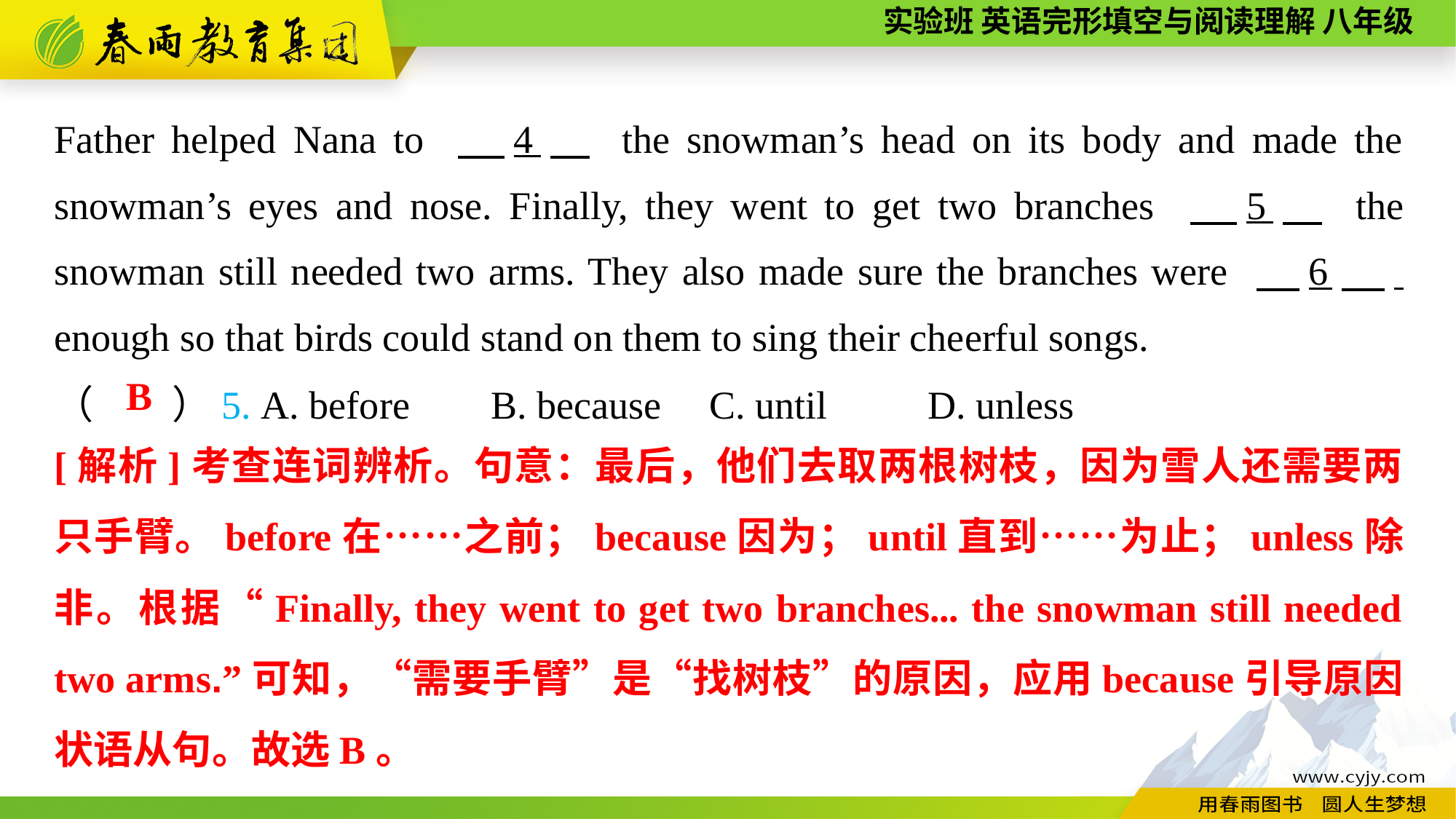

Father helped Nana to 　4　 the snowman’s head on its body and made the snowman’s eyes and nose. Finally, they went to get two branches 　5　 the snowman still needed two arms. They also made sure the branches were 　6　. enough so that birds could stand on them to sing their cheerful songs.
（　　）5. A. before	B. because	C. until	D. unless
B
[解析]考查连词辨析。句意：最后，他们去取两根树枝，因为雪人还需要两只手臂。before在……之前；because因为；until直到……为止；unless除非。根据“Finally, they went to get two branches... the snowman still needed two arms.”可知，“需要手臂”是“找树枝”的原因，应用because引导原因状语从句。故选B。